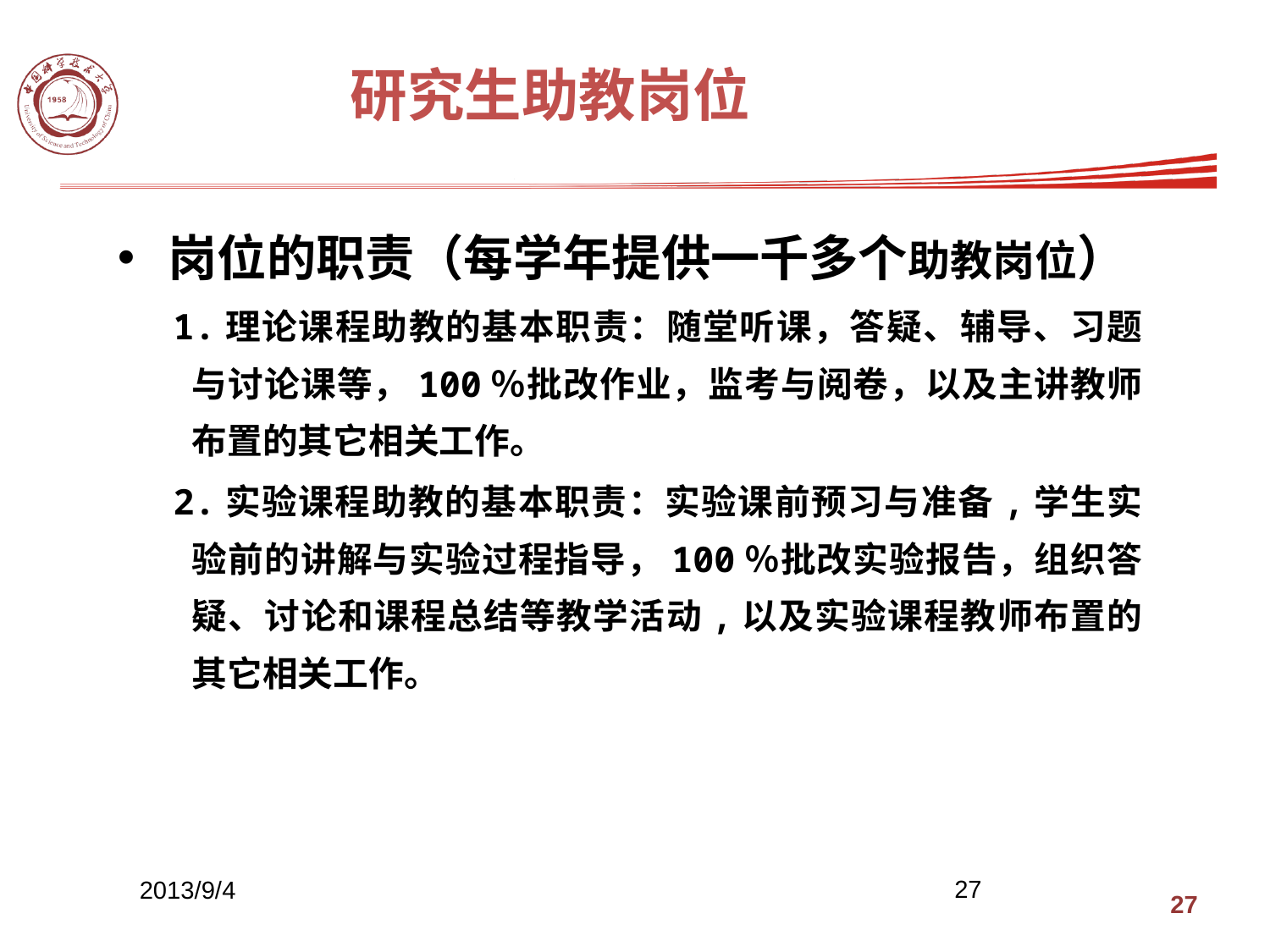

# 研究生助教岗位
岗位的职责（每学年提供一千多个助教岗位）
1.理论课程助教的基本职责：随堂听课，答疑、辅导、习题与讨论课等，100％批改作业，监考与阅卷，以及主讲教师布置的其它相关工作。
2.实验课程助教的基本职责：实验课前预习与准备,学生实验前的讲解与实验过程指导，100％批改实验报告，组织答疑、讨论和课程总结等教学活动,以及实验课程教师布置的其它相关工作。
27
2013/9/4